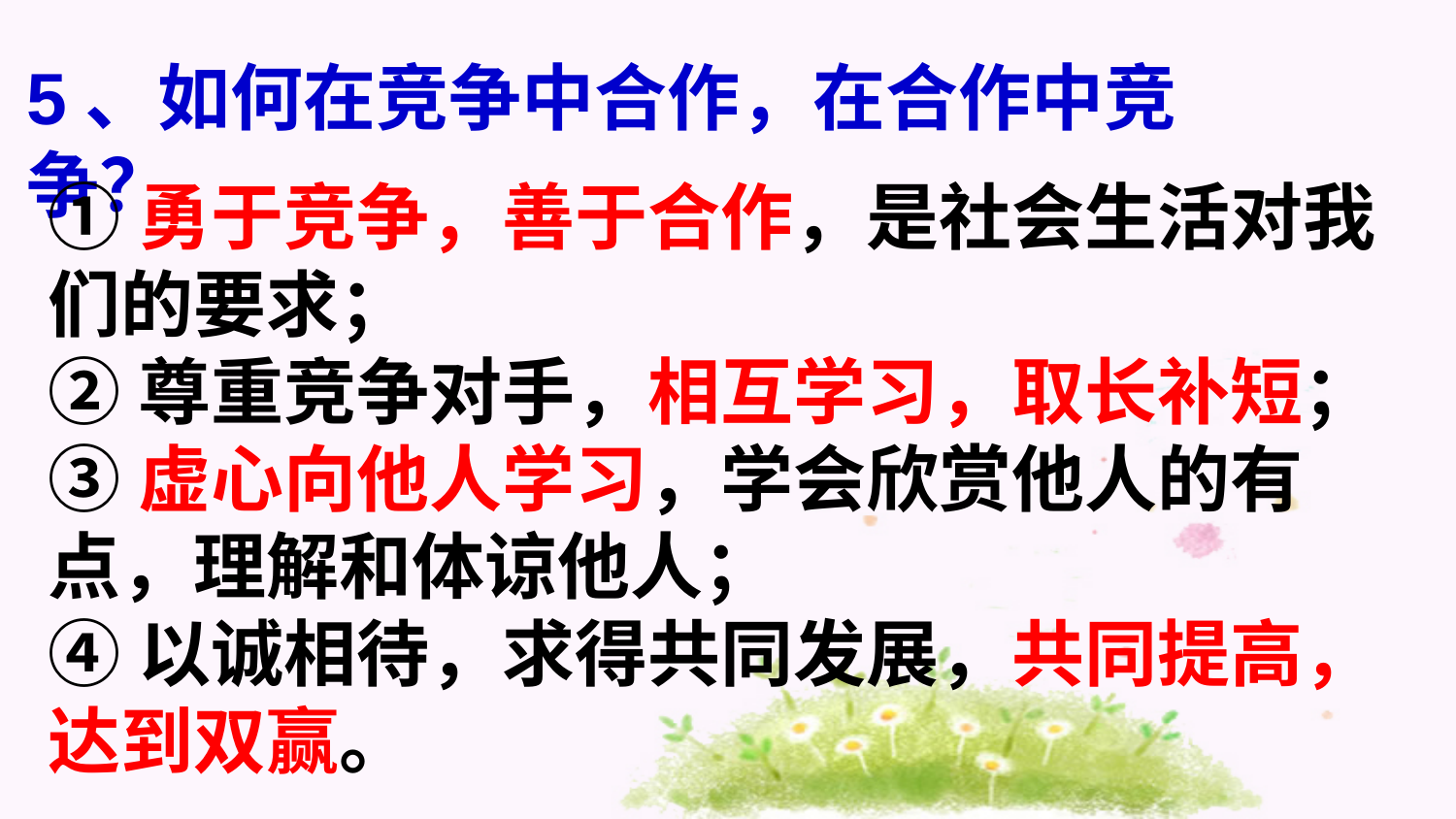

5、如何在竞争中合作，在合作中竞争？
①勇于竞争，善于合作，是社会生活对我们的要求；
②尊重竞争对手，相互学习，取长补短；
③虚心向他人学习，学会欣赏他人的有点，理解和体谅他人；
④以诚相待，求得共同发展，共同提高，达到双赢。